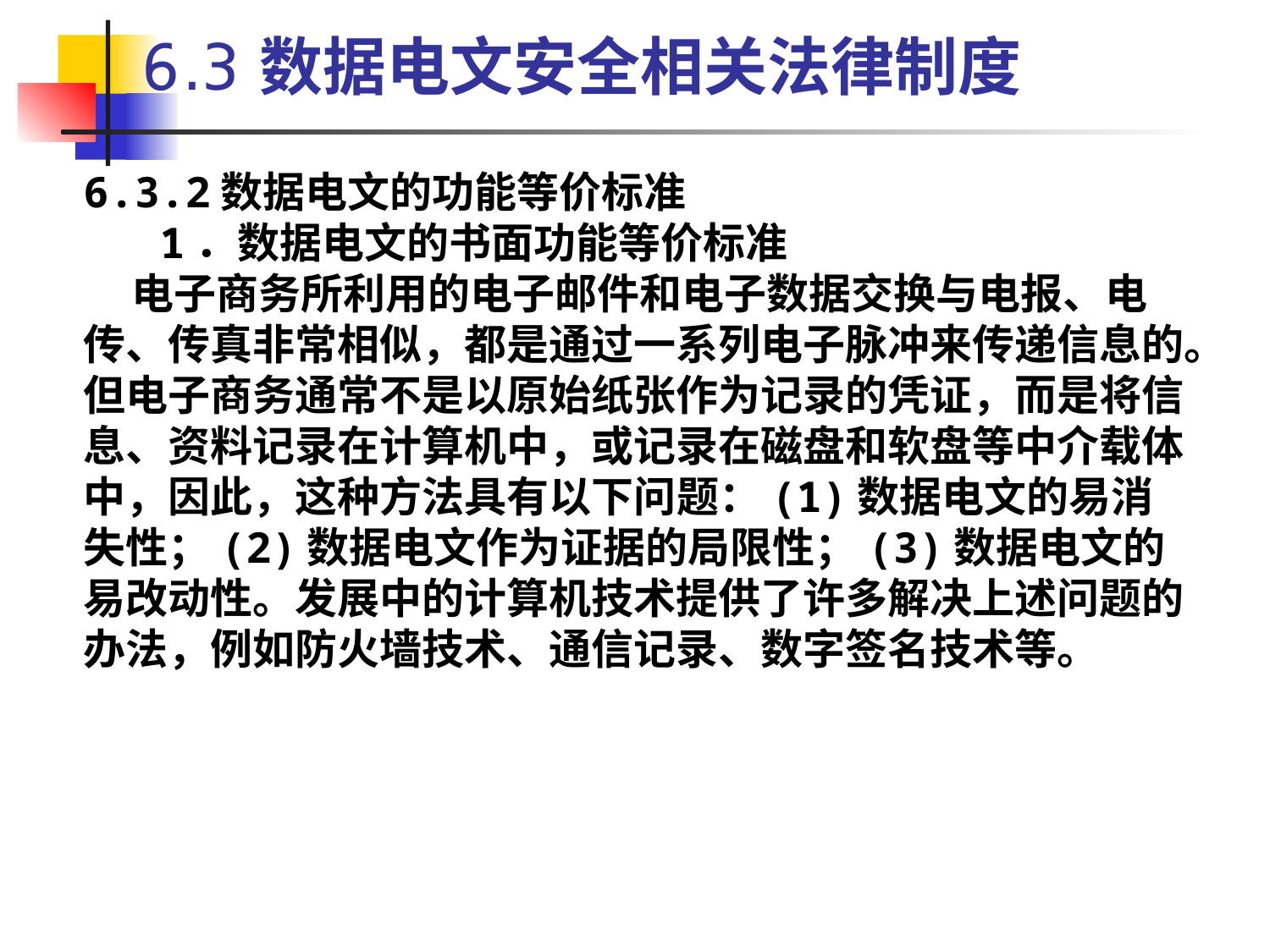

6.3数据电文安全相关法律制度
6.3.2数据电文的功能等价标准
   1．数据电文的书面功能等价标准
    电子商务所利用的电子邮件和电子数据交换与电报、电传、传真非常相似，都是通过一系列电子脉冲来传递信息的。但电子商务通常不是以原始纸张作为记录的凭证，而是将信息、资料记录在计算机中，或记录在磁盘和软盘等中介载体中，因此，这种方法具有以下问题：(1)数据电文的易消失性；(2)数据电文作为证据的局限性；(3)数据电文的易改动性。发展中的计算机技术提供了许多解决上述问题的办法，例如防火墙技术、通信记录、数字签名技术等。